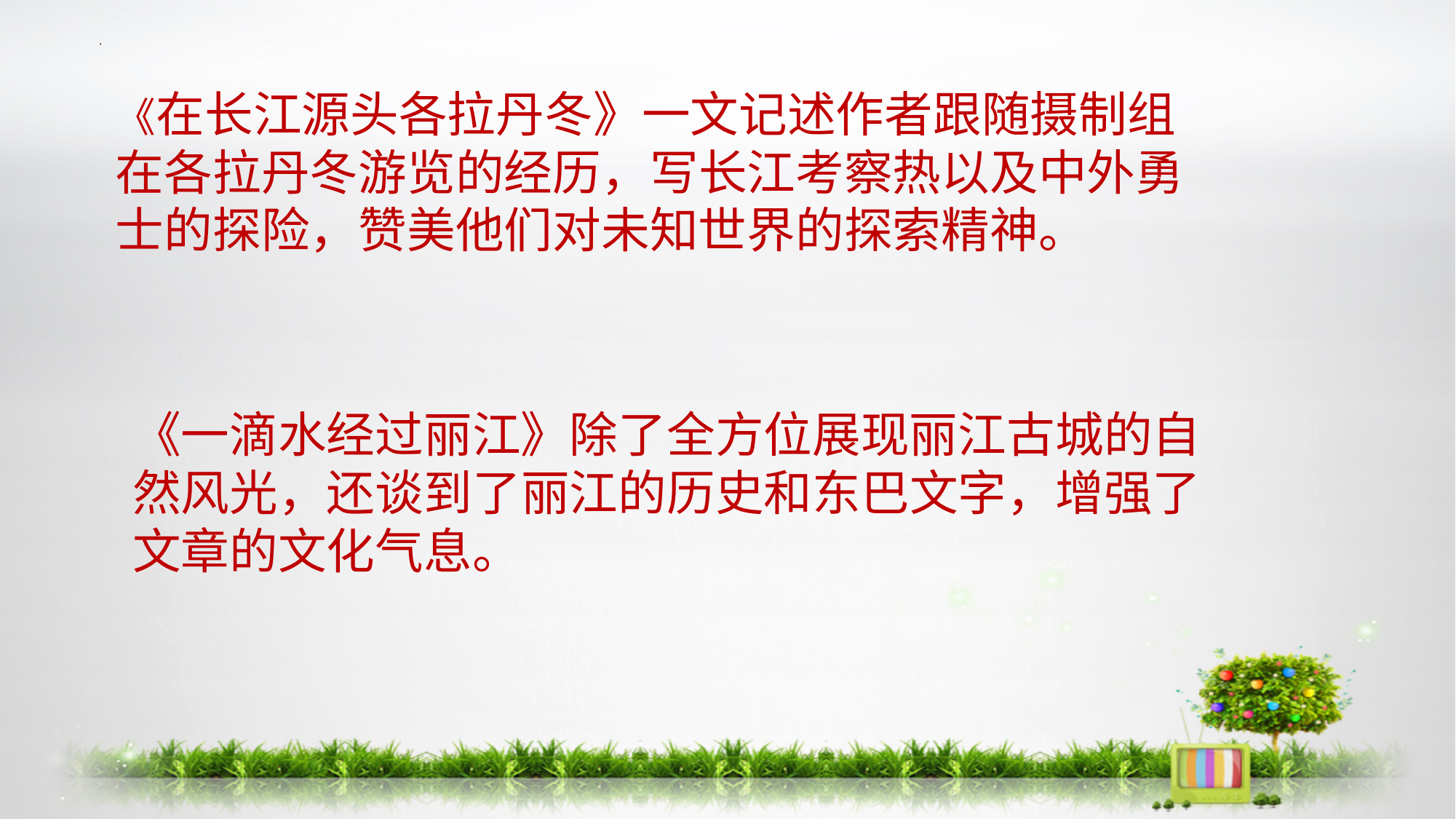

《在长江源头各拉丹冬》一文记述作者跟随摄制组在各拉丹冬游览的经历，写长江考察热以及中外勇士的探险，赞美他们对未知世界的探索精神。
《一滴水经过丽江》除了全方位展现丽江古城的自然风光，还谈到了丽江的历史和东巴文字，增强了文章的文化气息。